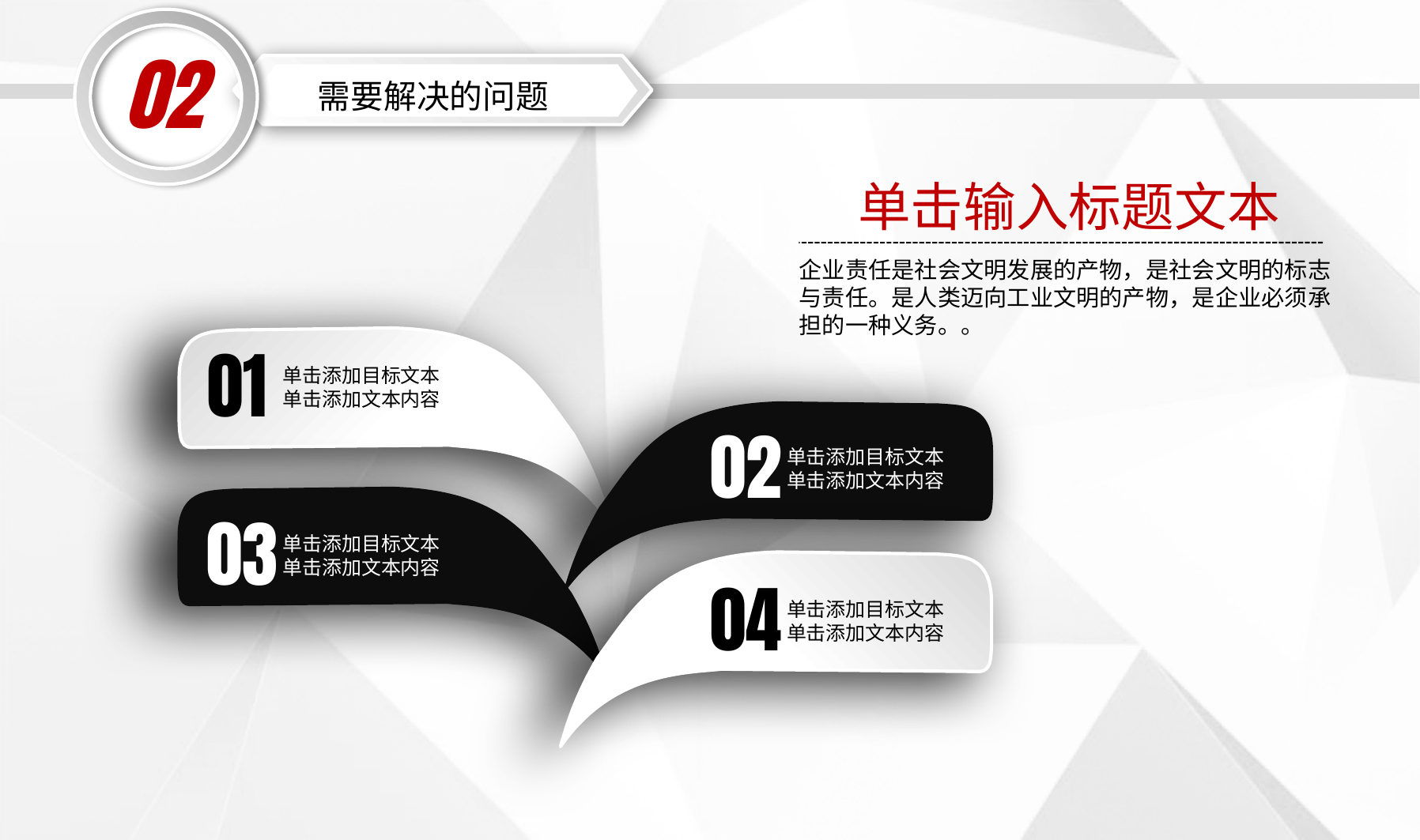

02

需要解决的问题

单击输入标题文本
企业责任是社会文明发展的产物，是社会文明的标志
与责任。是人类迈向工业文明的产物，是企业必须承
担的一种义务。。

01
单击添加目标文本
单击添加文本内容

02
单击添加目标文本
单击添加文本内容

03
单击添加目标文本
单击添加文本内容

04
单击添加目标文本
单击添加文本内容